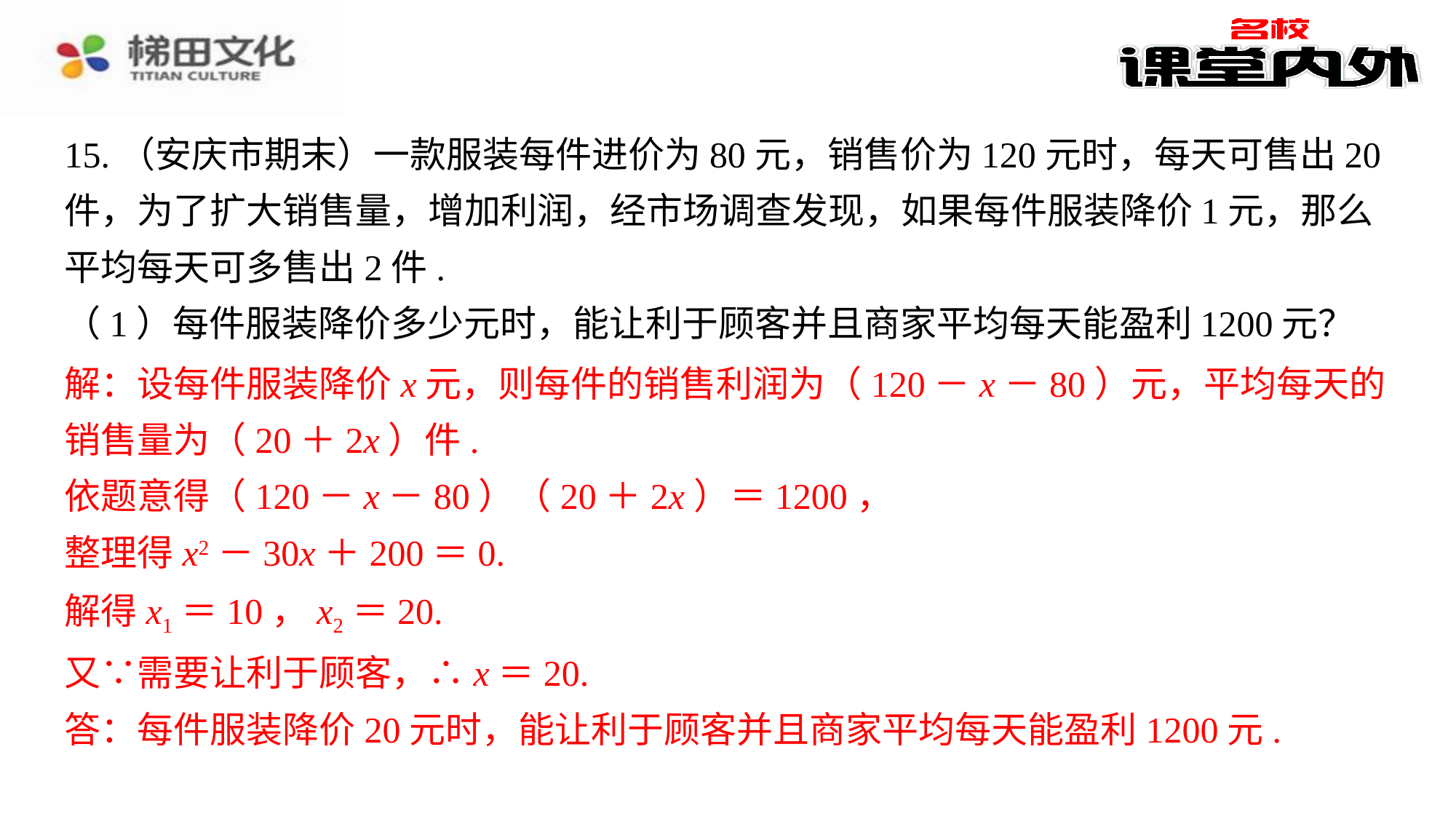

15.（安庆市期末）一款服装每件进价为80元，销售价为120元时，每天可售出20件，为了扩大销售量，增加利润，经市场调查发现，如果每件服装降价1元，那么平均每天可多售出2件.
（1）每件服装降价多少元时，能让利于顾客并且商家平均每天能盈利1200元？
解：设每件服装降价x元，则每件的销售利润为（120－x－80）元，平均每天的销售量为（20＋2x）件.
依题意得（120－x－80）（20＋2x）＝1200，
整理得x2－30x＋200＝0.
解得x1＝10，x2＝20.
又∵需要让利于顾客，∴x＝20.
答：每件服装降价20元时，能让利于顾客并且商家平均每天能盈利1200元.